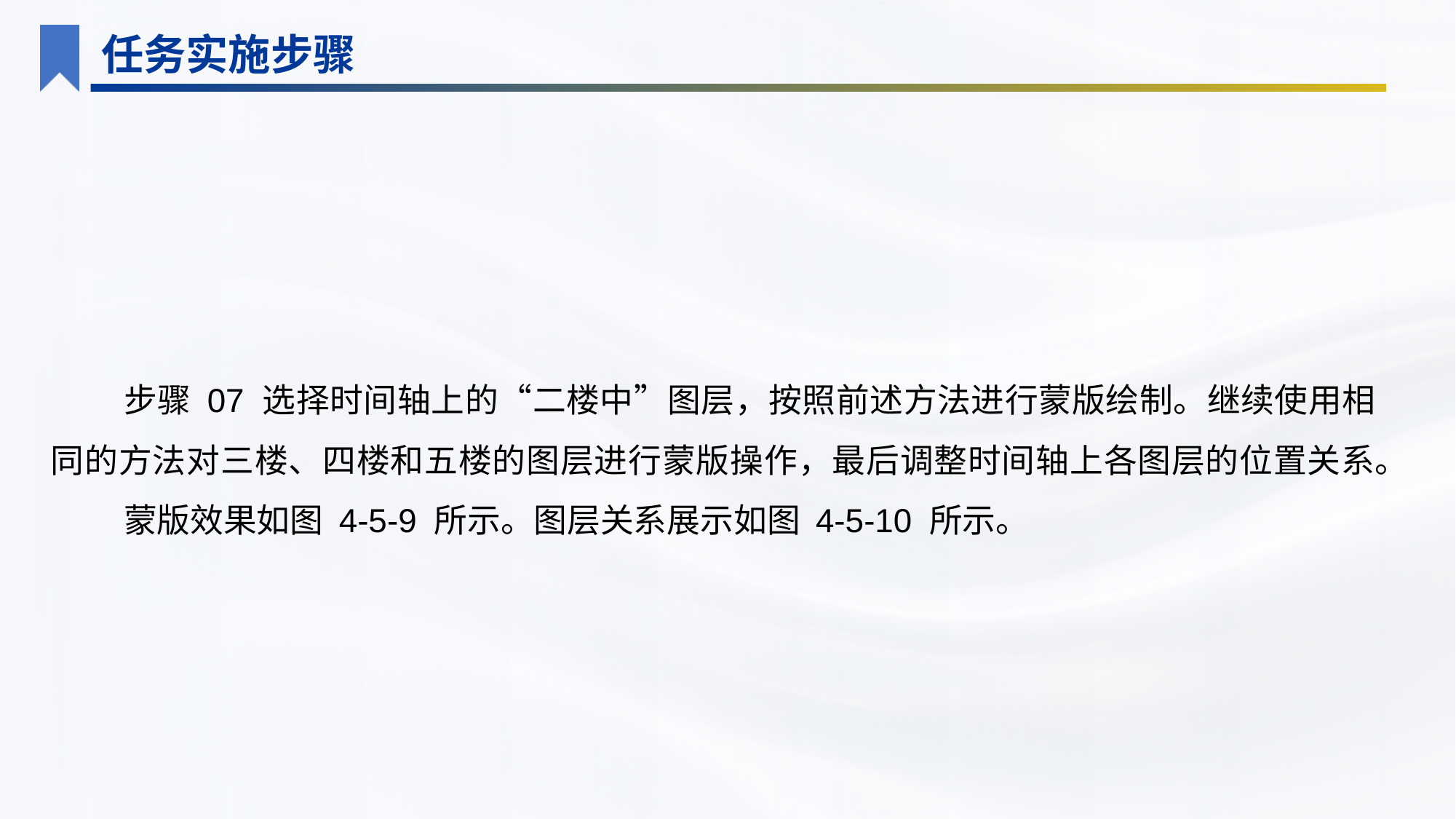

任务实施步骤
步骤 07 选择时间轴上的“二楼中”图层，按照前述方法进行蒙版绘制。继续使用相同的方法对三楼、四楼和五楼的图层进行蒙版操作，最后调整时间轴上各图层的位置关系。
蒙版效果如图 4-5-9 所示。图层关系展示如图 4-5-10 所示。